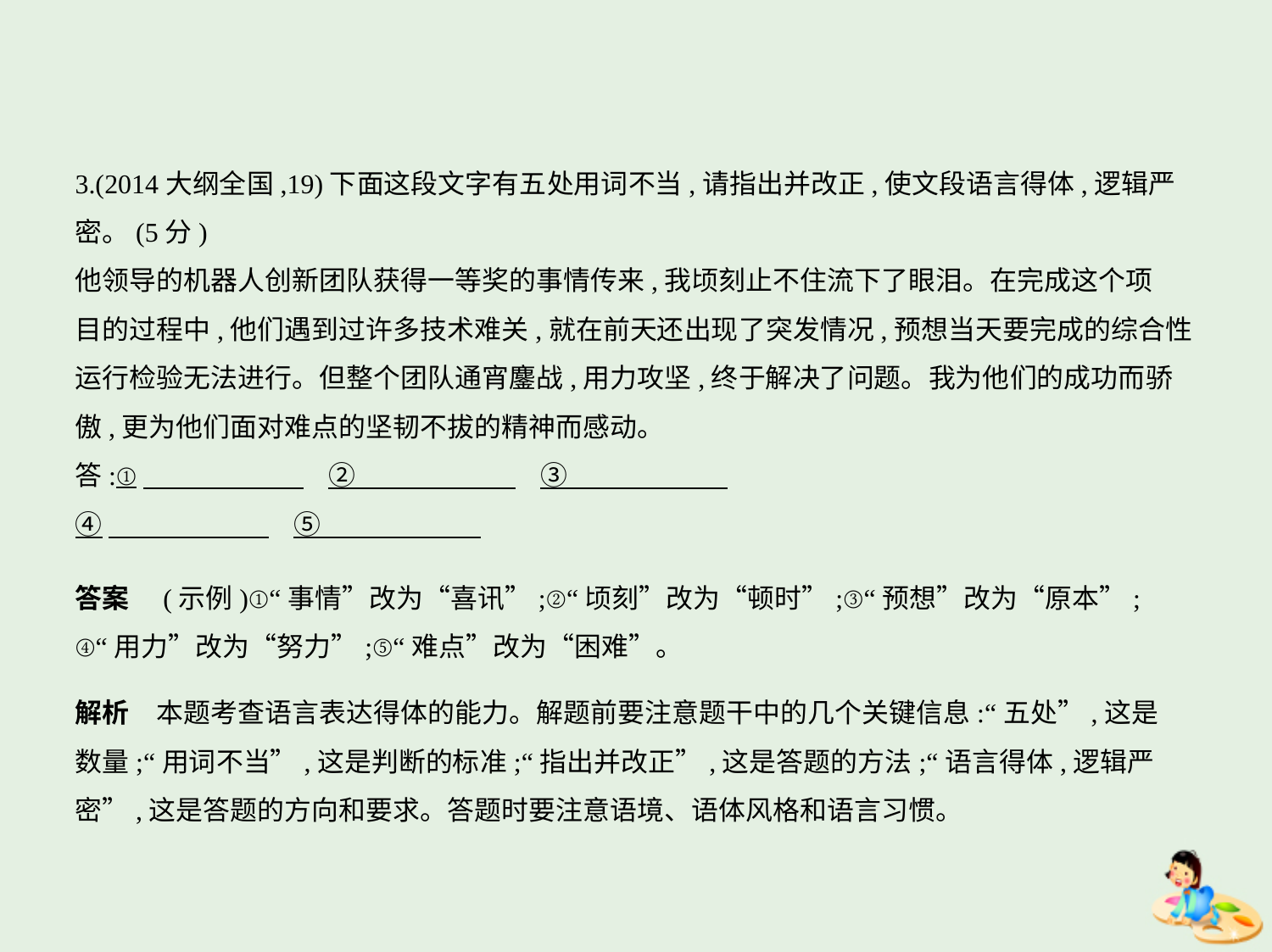

3.(2014大纲全国,19)下面这段文字有五处用词不当,请指出并改正,使文段语言得体,逻辑严
密。(5分)
他领导的机器人创新团队获得一等奖的事情传来,我顷刻止不住流下了眼泪。在完成这个项
目的过程中,他们遇到过许多技术难关,就在前天还出现了突发情况,预想当天要完成的综合性
运行检验无法进行。但整个团队通宵鏖战,用力攻坚,终于解决了问题。我为他们的成功而骄
傲,更为他们面对难点的坚韧不拔的精神而感动。
答:①　　　　　        ②　　　　　        ③
④　　　　　        ⑤
答案　(示例)①“事情”改为“喜讯”;②“顷刻”改为“顿时”;③“预想”改为“原本”;
④“用力”改为“努力”;⑤“难点”改为“困难”。
解析　本题考查语言表达得体的能力。解题前要注意题干中的几个关键信息:“五处”,这是
数量;“用词不当”,这是判断的标准;“指出并改正”,这是答题的方法;“语言得体,逻辑严
密”,这是答题的方向和要求。答题时要注意语境、语体风格和语言习惯。